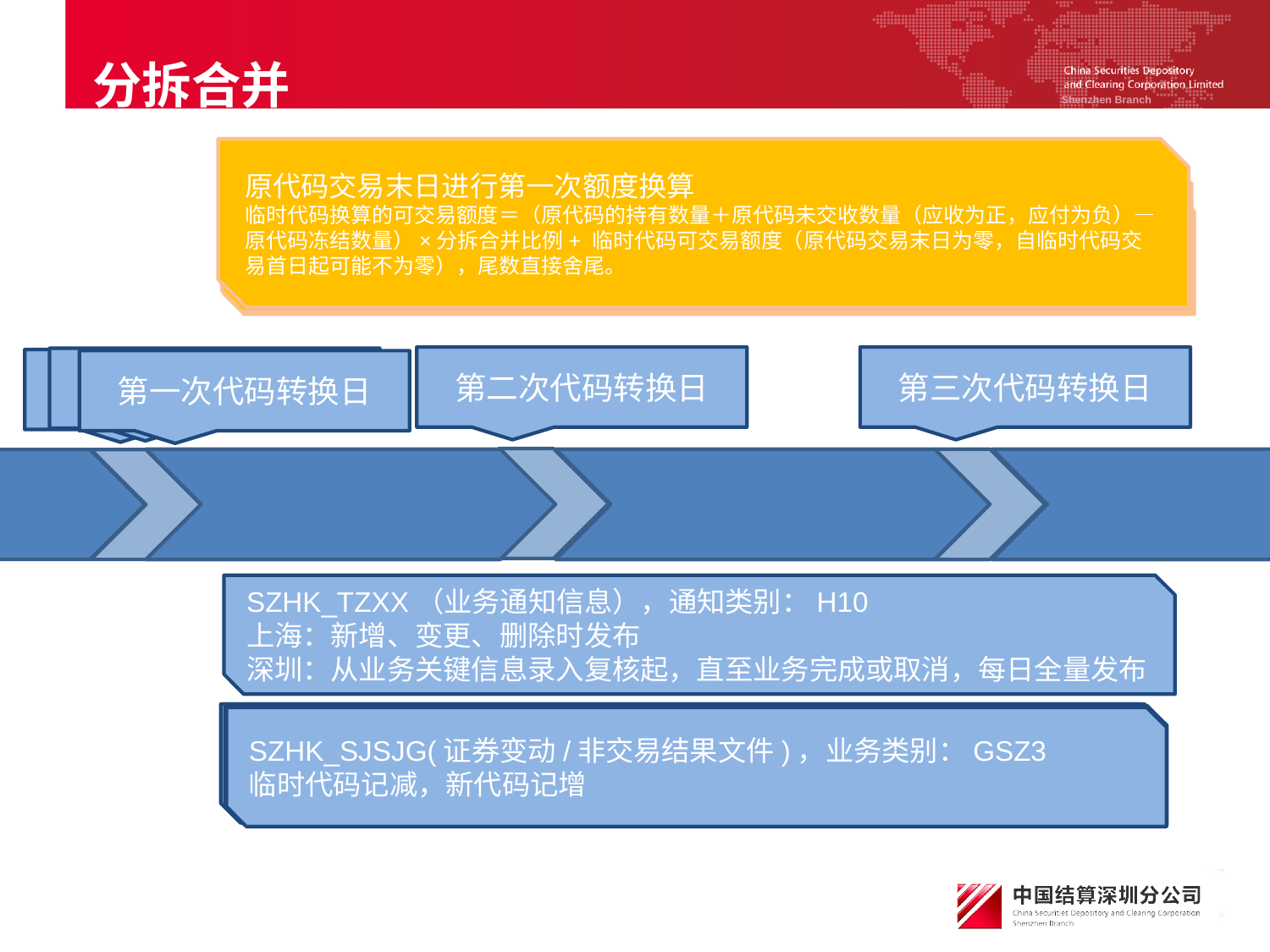

分拆合并
临时代码交易首日进行第二次额度换算
临时代码换算的可交易额度＝（原代码的持有数量＋原代码未交收数量（应收为正，应付为负）—原代码冻结数量）×分拆合并比例+ 临时代码可交易额度（原代码交易末日为零，自临时代码交易首日起可能不为零），尾数直接舍尾。
原代码交易末日进行第一次额度换算
临时代码换算的可交易额度＝（原代码的持有数量＋原代码未交收数量（应收为正，应付为负）—原代码冻结数量）×分拆合并比例+ 临时代码可交易额度（原代码交易末日为零，自临时代码交易首日起可能不为零），尾数直接舍尾。
第一次代码转换日
在临时代码单柜交易的第二个交易交收日
转换方法：原代码的持有、冻结乘以转换比例，原代码记减，临时代码记增
与其他分交易业务关联：从原代码交易日到第一次代码转换日，不允许发生原代码的冻结和转托管
第二次代码转换日
在临时代码单柜交易末日
转换方法：临时代码的持有、冻结乘以1，临时代码记减，新代码记增
第三次代码转换日
在临时代码和新代码并柜交易末日
转换方法：临时代码的持有、冻结乘以1，临时代码记减，新代码记增
第二次代码转换日
第三次代码转换日
临时代码交易首日
原代码交易末日
第一次代码转换日

SZHK_TZXX（业务通知信息），通知类别：H10
上海：新增、变更、删除时发布
深圳：从业务关键信息录入复核起，直至业务完成或取消，每日全量发布

SZHK_QTSL(其他数量文件)，数据类型：016
上海：给出临时持有额度、冻结额度
深圳：给出最终的可交易额度
SZHK_QTSL(其他数量文件)，数据类型：016
上海：给出临时持有额度、冻结额度
深圳：给出最终的可交易额度
SZHK_SJSJG(证券变动/非交易结果文件)，业务类别：GSZ2
临时代码记减，新代码记增
SZHK_SJSJG(证券变动/非交易结果文件)，业务类别：GSZ1
原代码记减，临时代码记增
SZHK_SJSJG(证券变动/非交易结果文件)，业务类别：GSZ3
临时代码记减，新代码记增